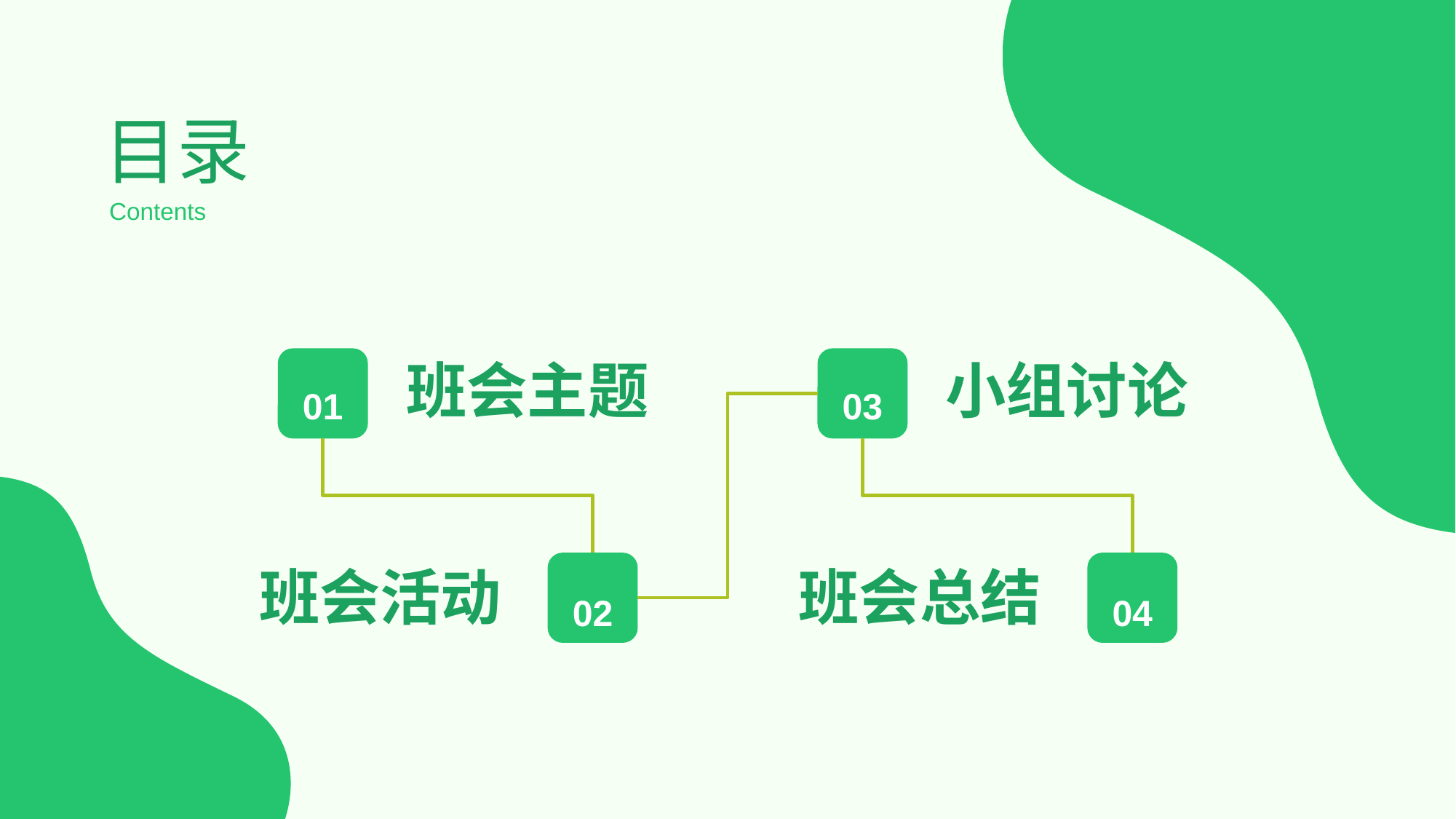

目录
Contents
班会主题
小组讨论

01
03

班会活动
班会总结
02
04